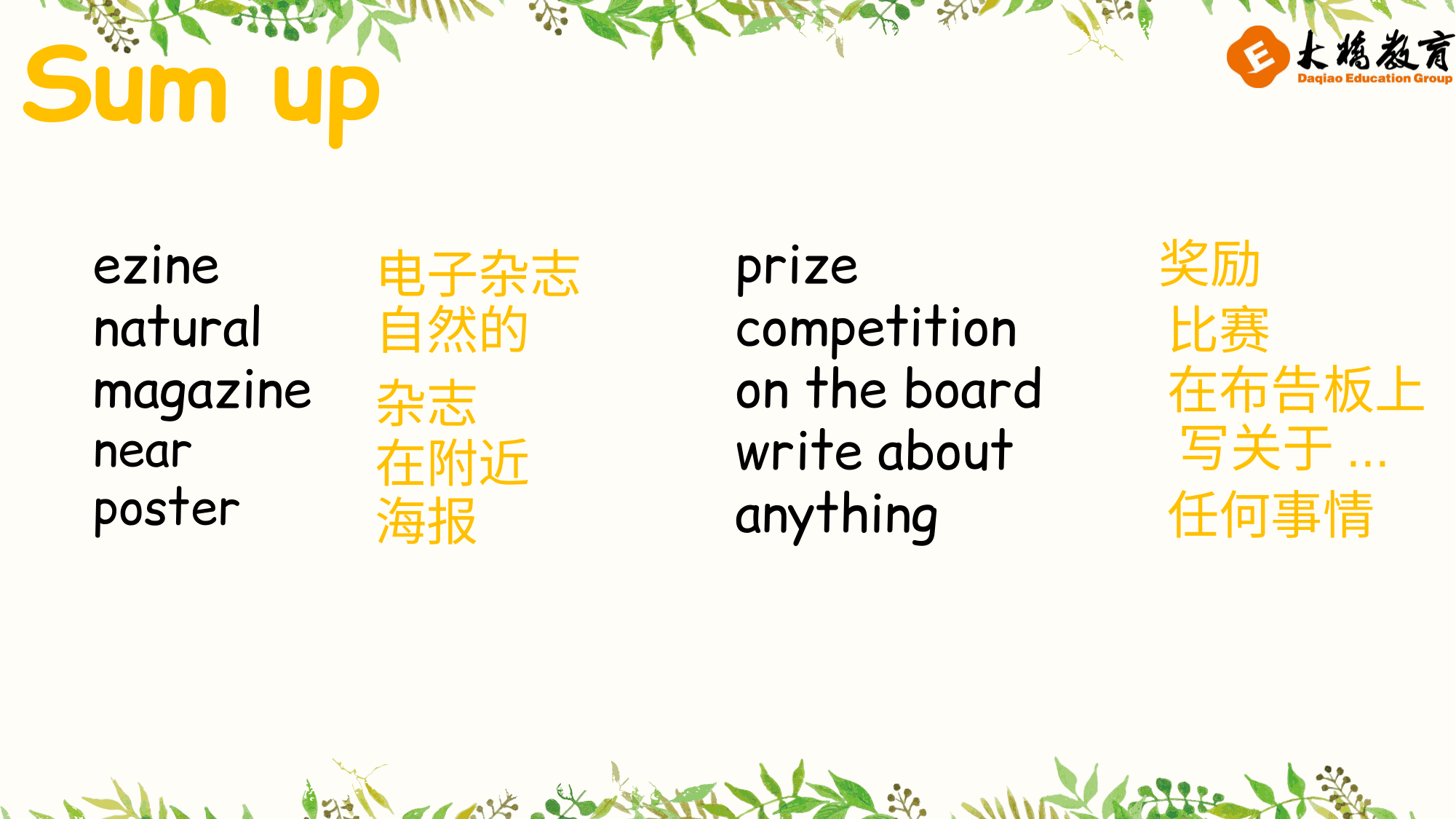

Sum up
奖励
prize
competition
on the board
write about
anything
ezine
natural
magazine
near
poster

电子杂志
自然的
比赛
在布告板上
杂志
写关于...
在附近
任何事情
海报